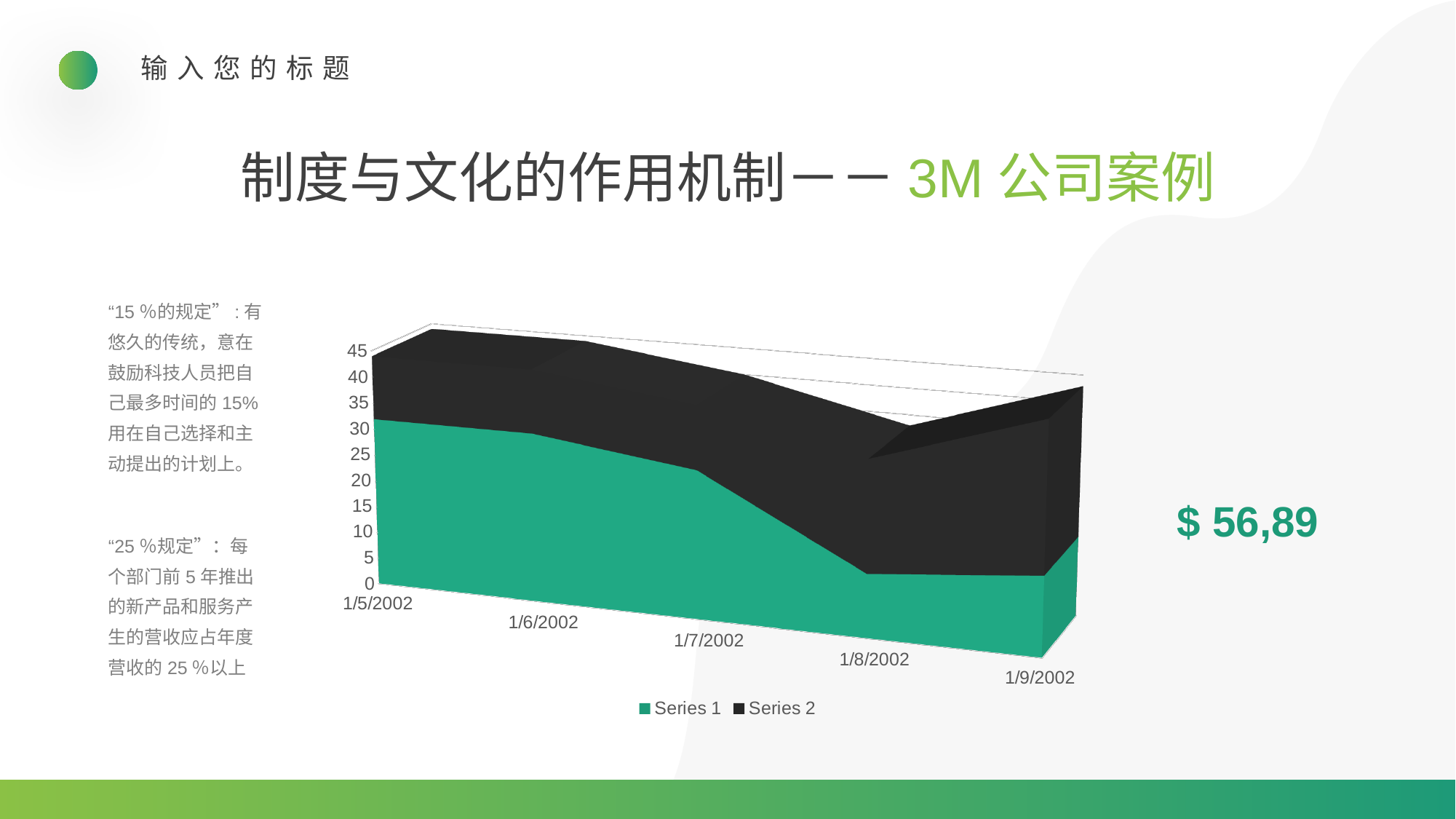

输入您的标题

制度与文化的作用机制－－3M公司案例
“15％的规定”:有悠久的传统，意在鼓励科技人员把自己最多时间的15%用在自己选择和主动提出的计划上。

[unsupported chart]

$ 56,89
“25％规定”：每个部门前5年推出的新产品和服务产生的营收应占年度营收的25％以上